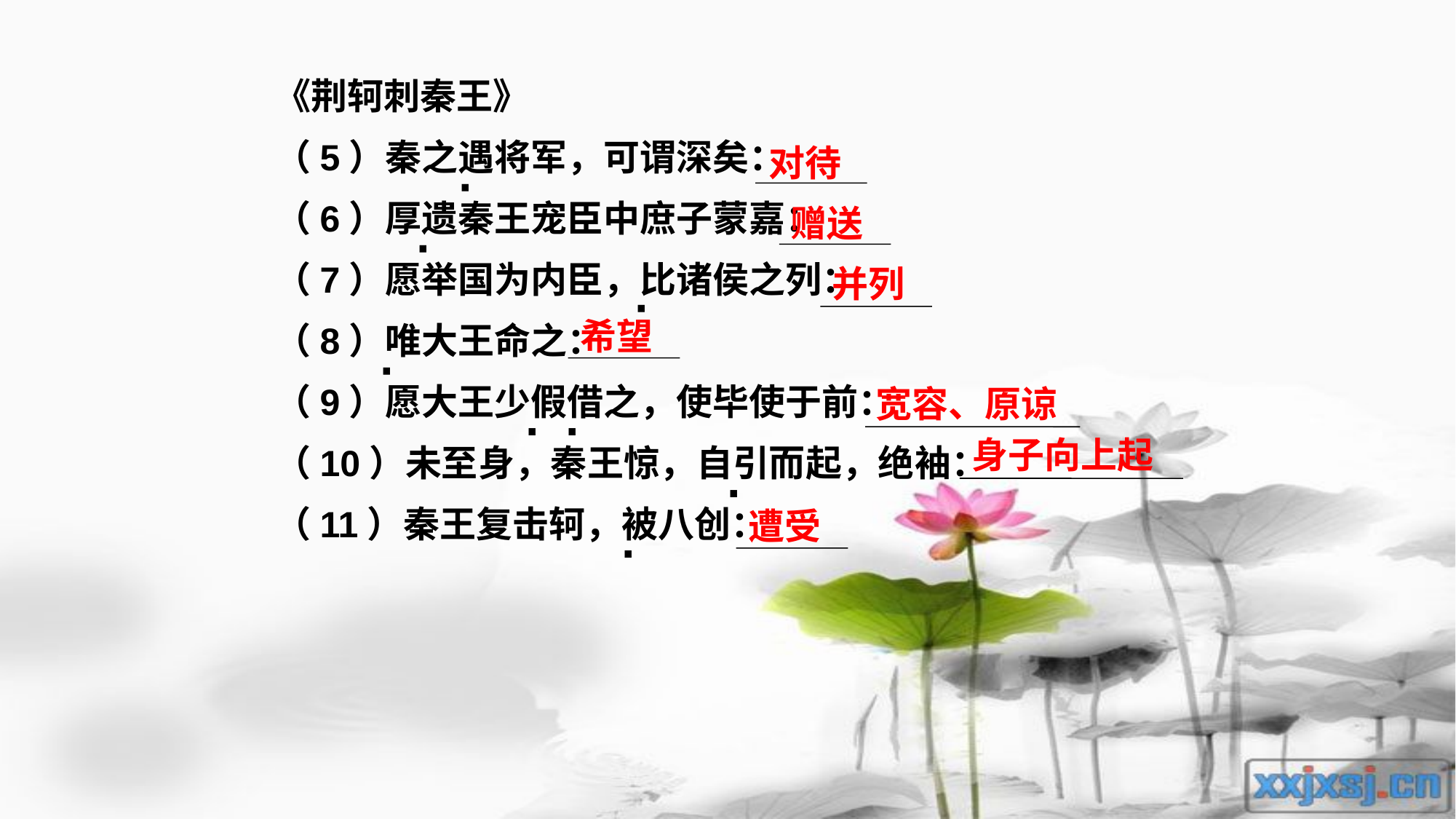

《荆轲刺秦王》
（5）秦之遇将军，可谓深矣：
（6）厚遗秦王宠臣中庶子蒙嘉：
（7）愿举国为内臣，比诸侯之列：
（8）唯大王命之：
（9）愿大王少假借之，使毕使于前：
（10）未至身，秦王惊，自引而起，绝袖：
（11）秦王复击轲，被八创：
对待
·

赠送
·

并列
·

希望
·

宽容、原谅
.  .

身子向上起
.

遭受
.